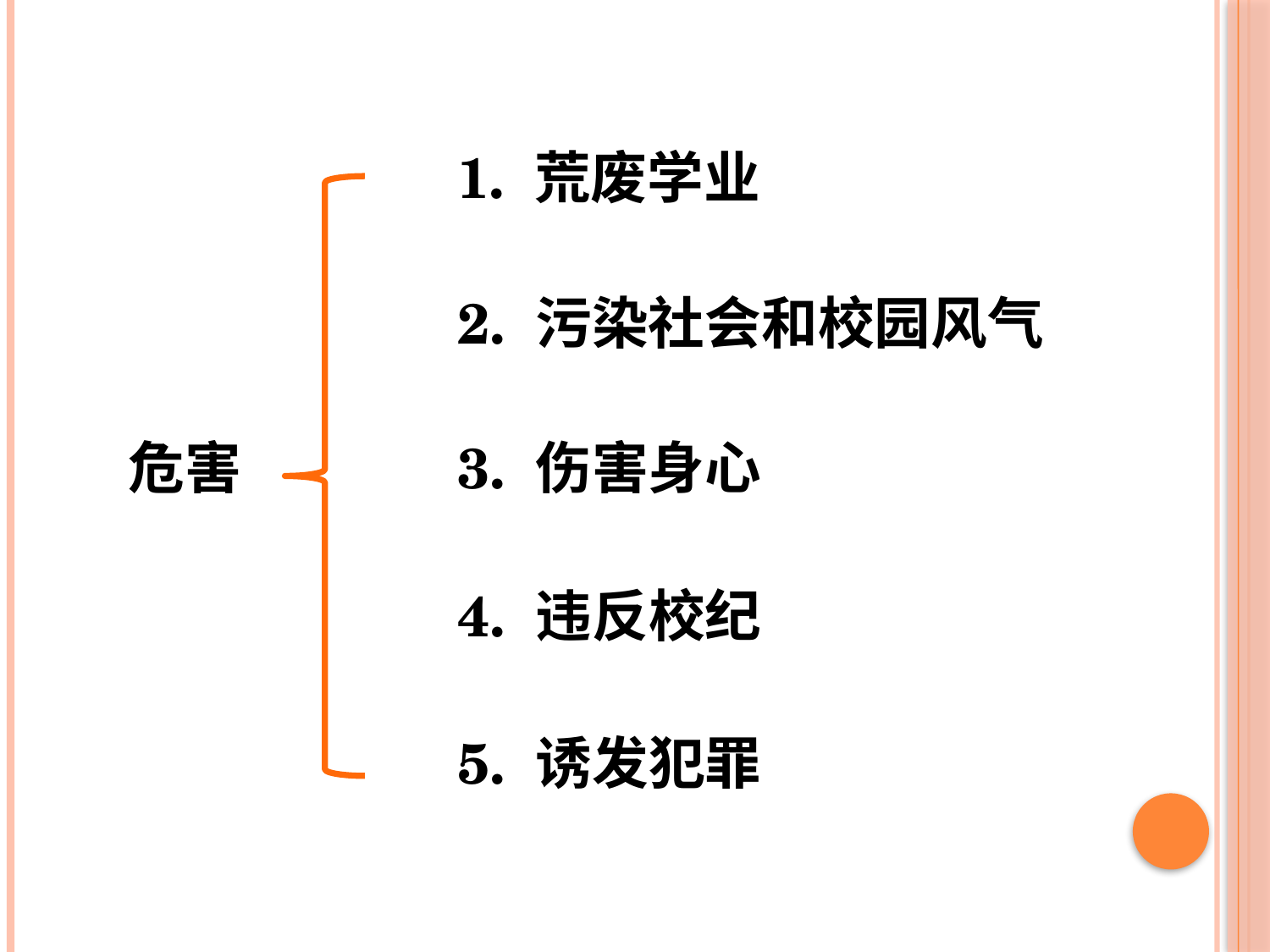

1. 荒废学业

2. 污染社会和校园风气
3. 伤害身心
危害
4. 违反校纪
5. 诱发犯罪